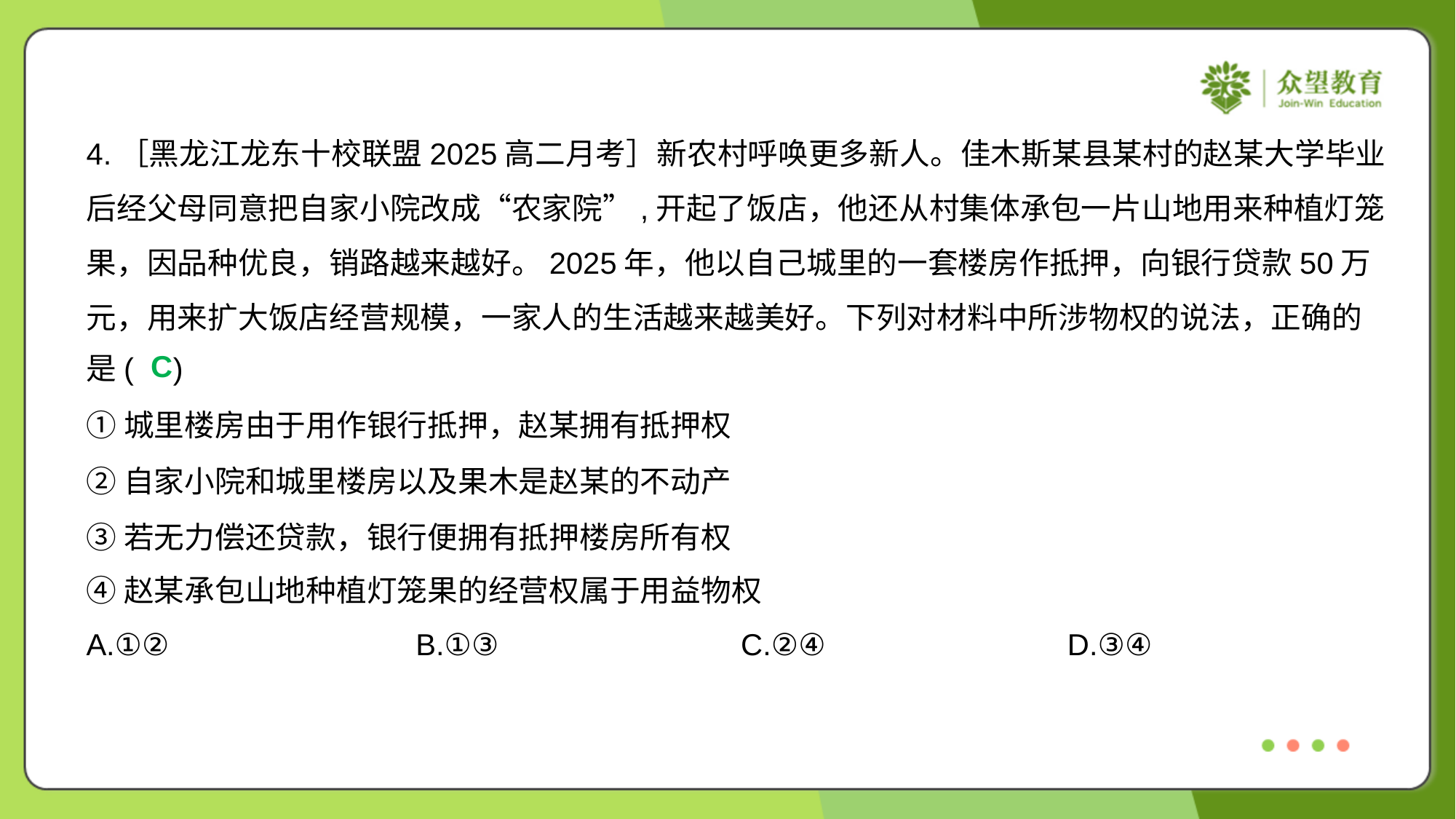

4.［黑龙江龙东十校联盟2025高二月考］新农村呼唤更多新人。佳木斯某县某村的赵某大学毕业
后经父母同意把自家小院改成“农家院”,开起了饭店，他还从村集体承包一片山地用来种植灯笼
果，因品种优良，销路越来越好。2025年，他以自己城里的一套楼房作抵押，向银行贷款50万
元，用来扩大饭店经营规模，一家人的生活越来越美好。下列对材料中所涉物权的说法，正确的
是(     )
C
①城里楼房由于用作银行抵押，赵某拥有抵押权
②自家小院和城里楼房以及果木是赵某的不动产
③若无力偿还贷款，银行便拥有抵押楼房所有权
④赵某承包山地种植灯笼果的经营权属于用益物权
A.①②	B.①③	C.②④	D.③④